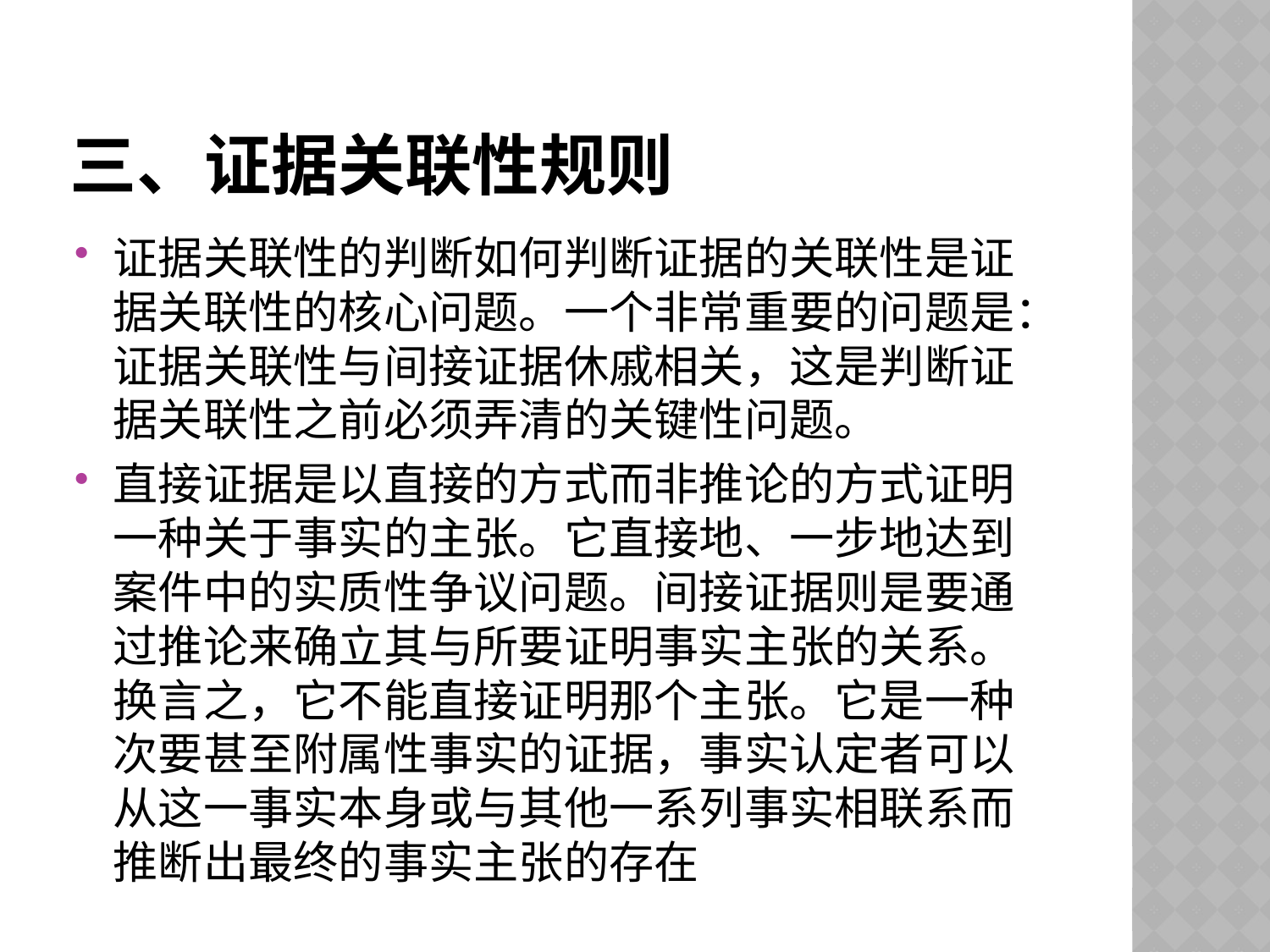

# 三、证据关联性规则
证据关联性的判断如何判断证据的关联性是证据关联性的核心问题。一个非常重要的问题是：证据关联性与间接证据休戚相关，这是判断证据关联性之前必须弄清的关键性问题。
直接证据是以直接的方式而非推论的方式证明一种关于事实的主张。它直接地、一步地达到案件中的实质性争议问题。间接证据则是要通过推论来确立其与所要证明事实主张的关系。换言之，它不能直接证明那个主张。它是一种次要甚至附属性事实的证据，事实认定者可以从这一事实本身或与其他一系列事实相联系而推断出最终的事实主张的存在